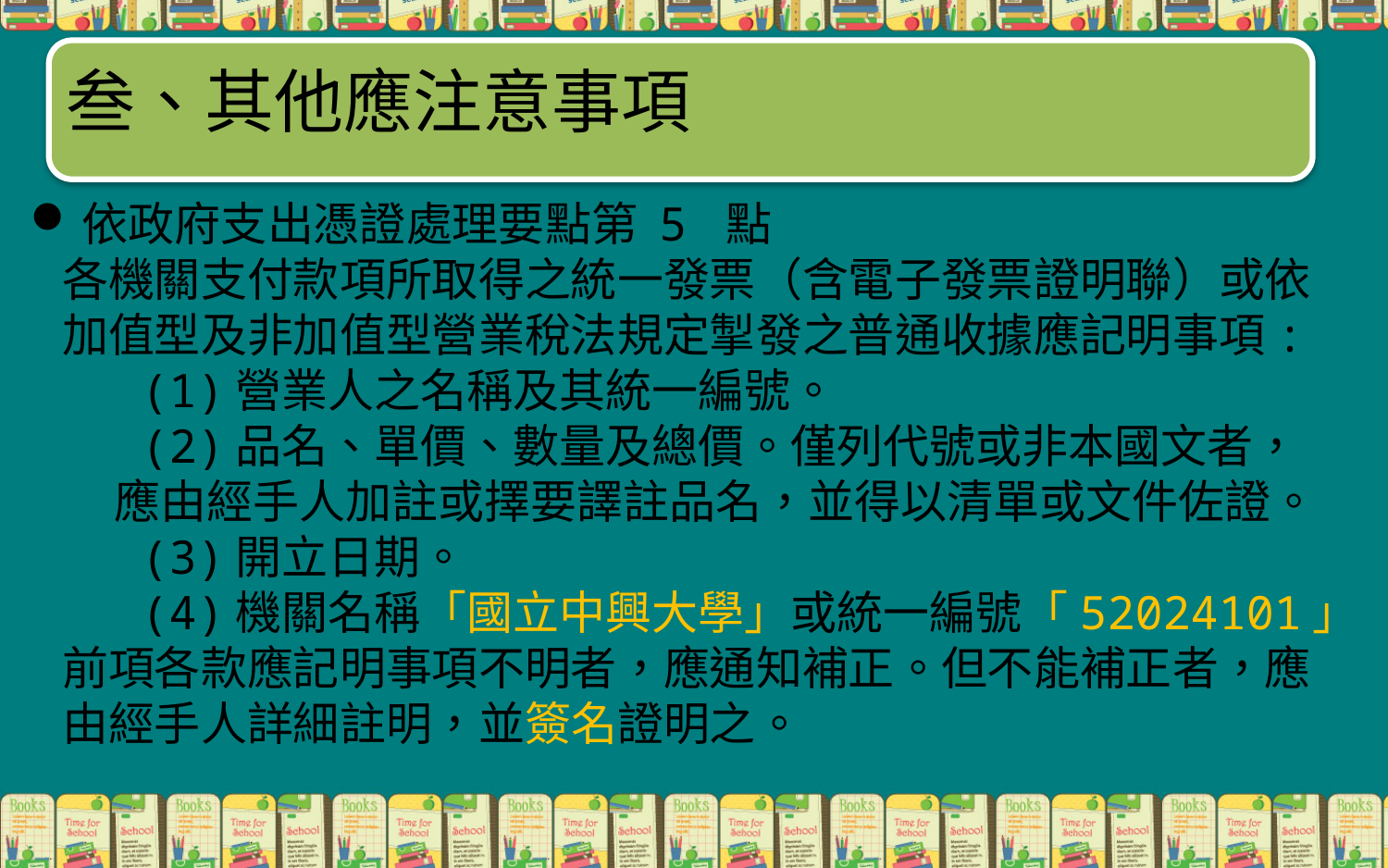

#

叁、其他應注意事項
依政府支出憑證處理要點第 5 點
  各機關支付款項所取得之統一發票（含電子發票證明聯）或依
  加值型及非加值型營業稅法規定掣發之普通收據應記明事項:
    (1)營業人之名稱及其統一編號。
    (2)品名、單價、數量及總價。僅列代號或非本國文者，
       應由經手人加註或擇要譯註品名，並得以清單或文件佐證。
    (3)開立日期。
    (4)機關名稱「國立中興大學」或統一編號「52024101」
  前項各款應記明事項不明者，應通知補正。但不能補正者，應
  由經手人詳細註明，並簽名證明之。